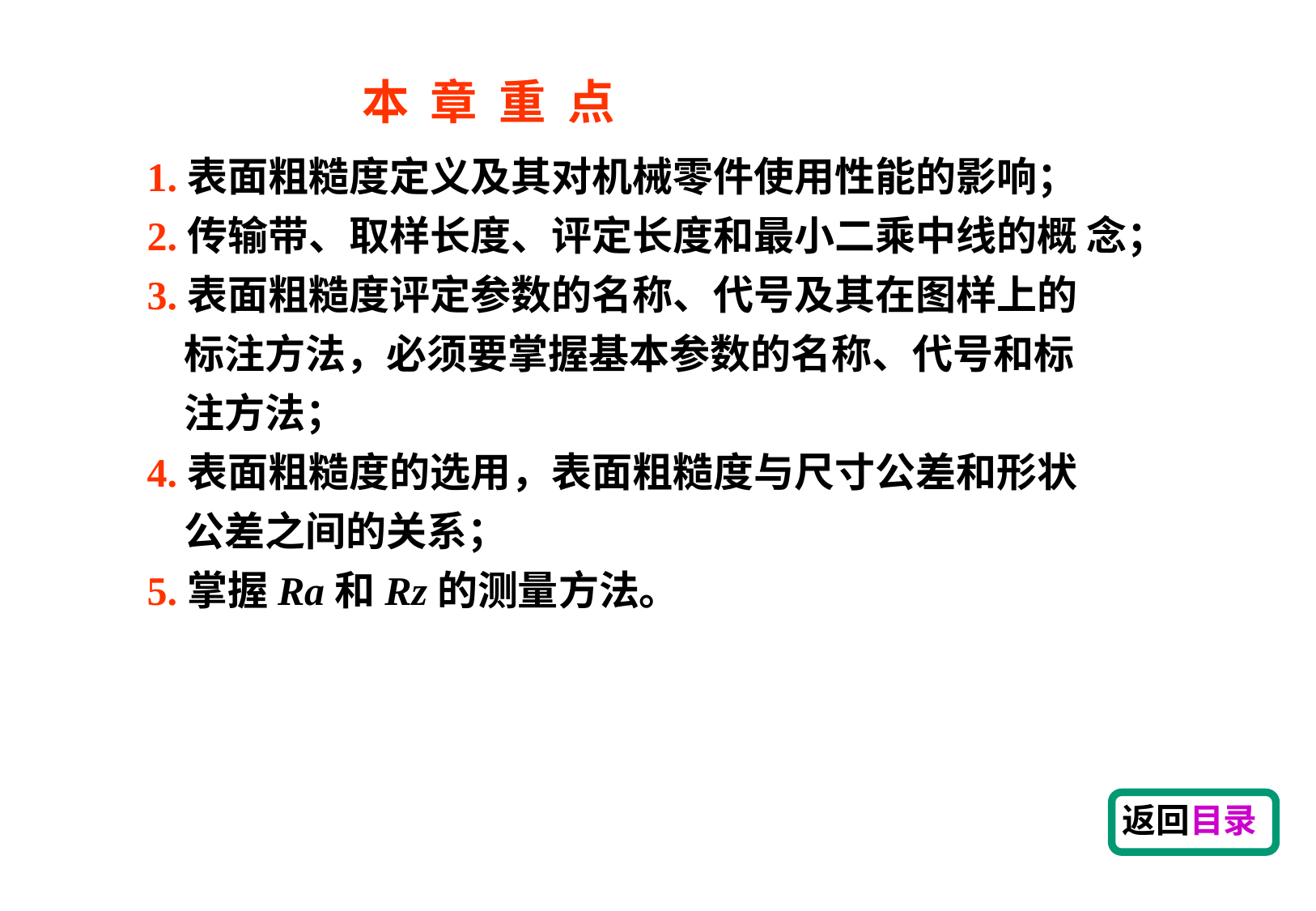

71
本  章  重  点
1.表面粗糙度定义及其对机械零件使用性能的影响；
2.传输带、取样长度、评定长度和最小二乘中线的概 念；
3.表面粗糙度评定参数的名称、代号及其在图样上的
   标注方法，必须要掌握基本参数的名称、代号和标
   注方法；
4.表面粗糙度的选用，表面粗糙度与尺寸公差和形状
   公差之间的关系；
5.掌握Ra和Rz的测量方法。
返回目录